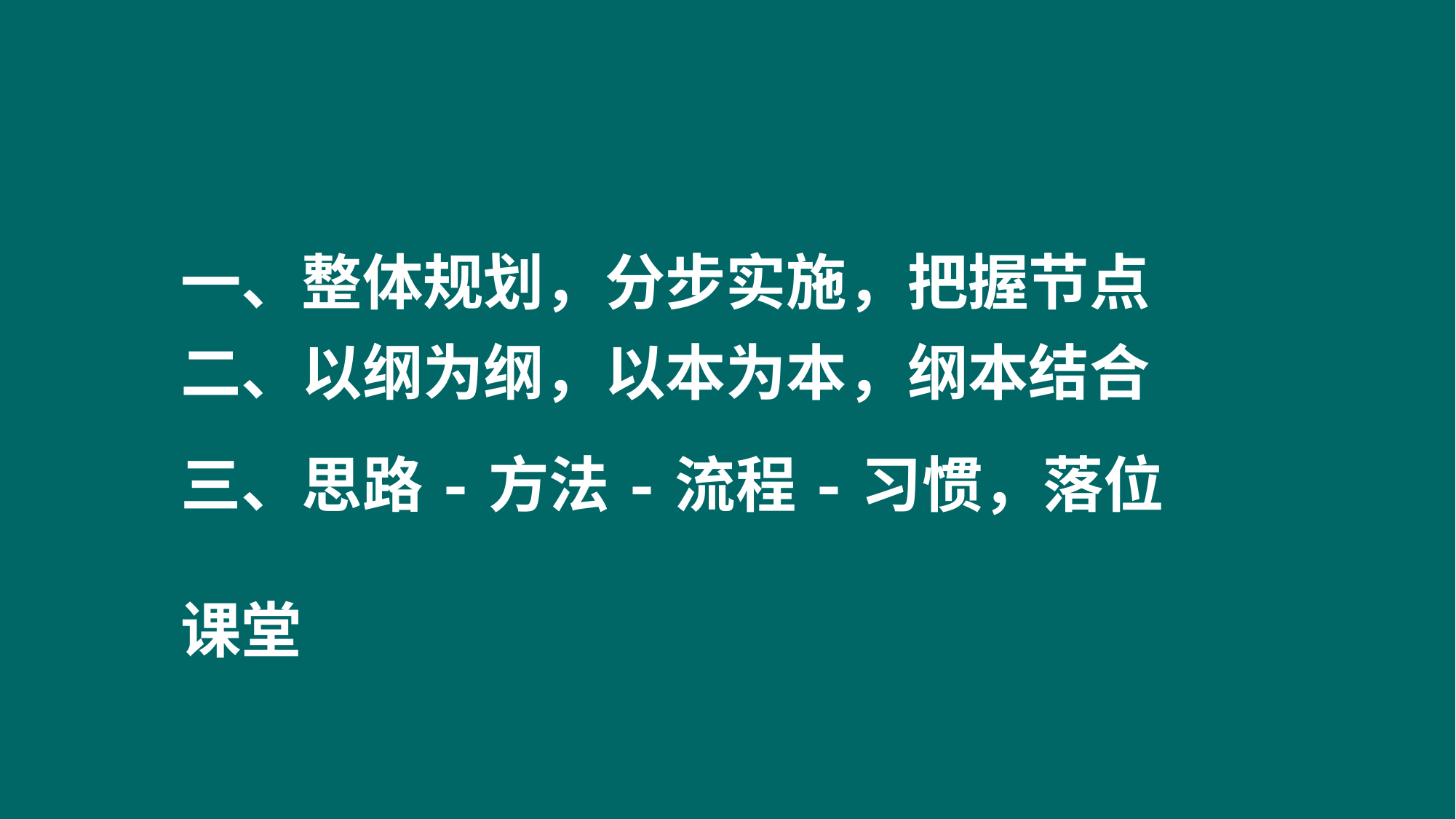

一、整体规划，分步实施，把握节点
二、以纲为纲，以本为本，纲本结合
三、思路-方法-流程-习惯，落位课堂